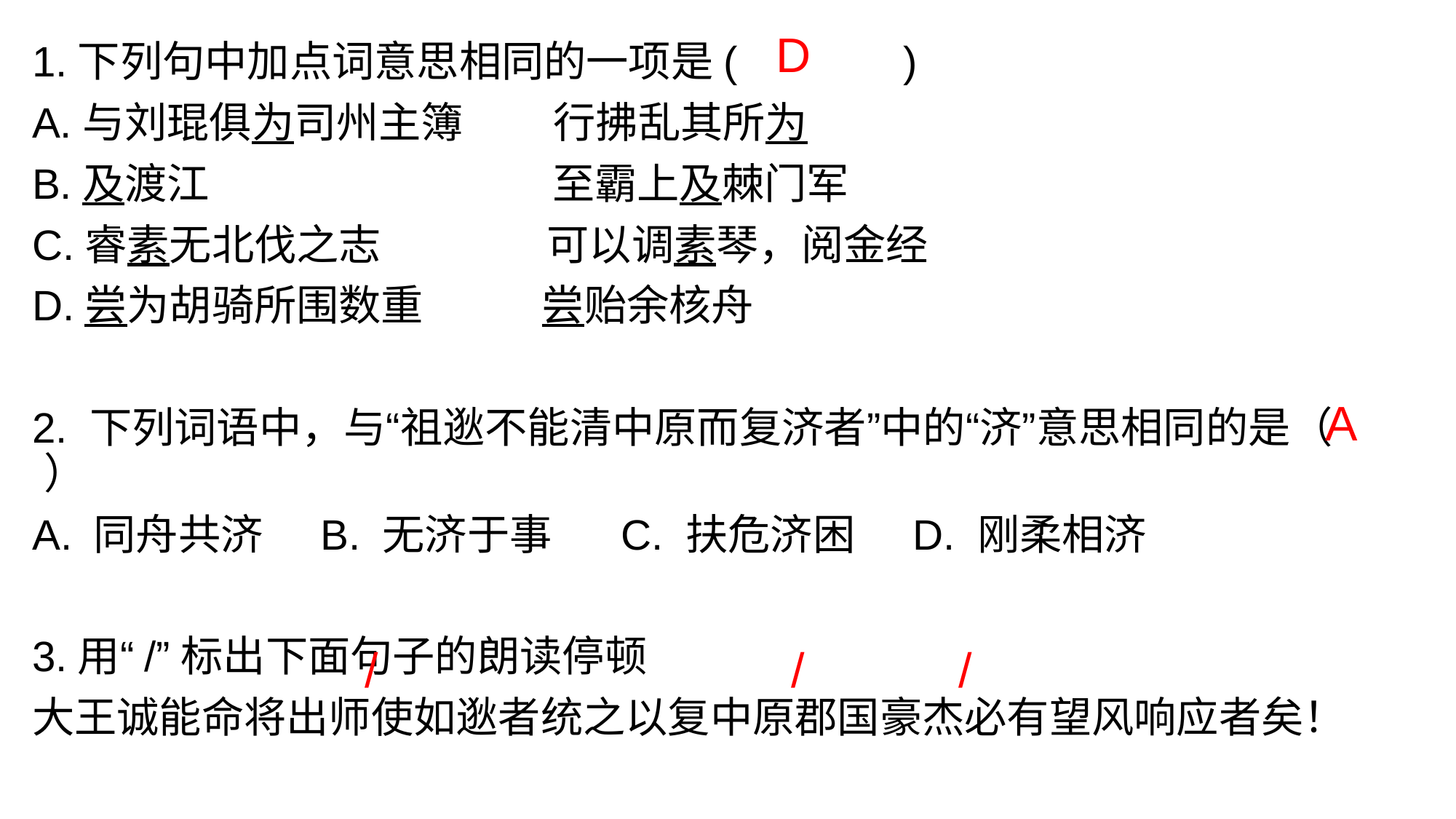

D
1.下列句中加点词意思相同的一项是(              )
A.与刘琨俱为司州主簿　    行拂乱其所为
B.及渡江                             至霸上及棘门军
C.睿素无北伐之志              可以调素琴，阅金经
D.尝为胡骑所围数重          尝贻余核舟

2. 下列词语中，与“祖逖不能清中原而复济者”中的“济”意思相同的是（     ）
同舟共济    B. 无济于事     C. 扶危济困    D. 刚柔相济

3.用“/”标出下面句子的朗读停顿
大王诚能命将出师使如逖者统之以复中原郡国豪杰必有望风响应者矣！

A
/
/
/